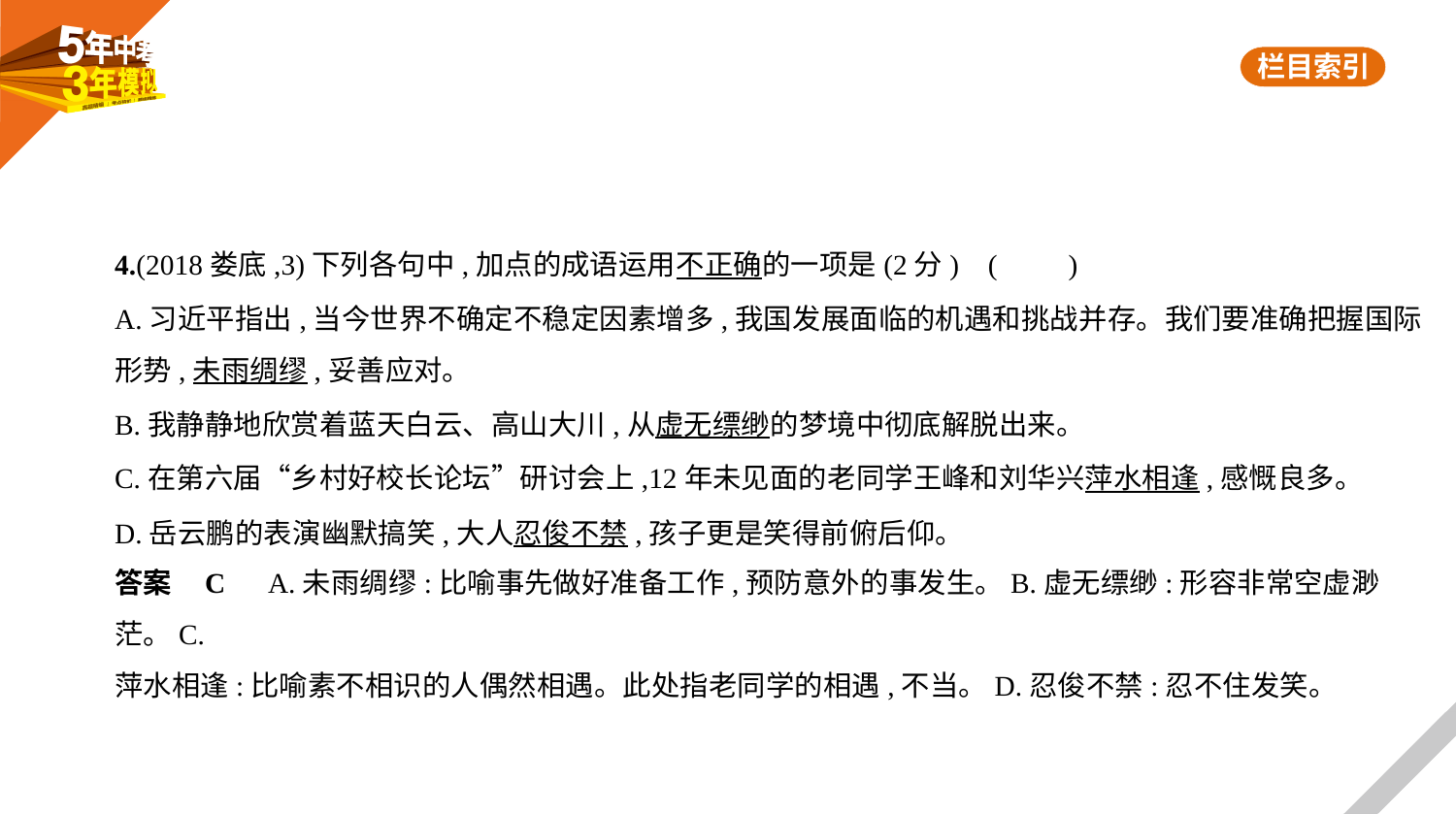

4.(2018娄底,3)下列各句中,加点的成语运用不正确的一项是(2分) (　　)
A.习近平指出,当今世界不确定不稳定因素增多,我国发展面临的机遇和挑战并存。我们要准确把握国际
形势,未雨绸缪,妥善应对。
B.我静静地欣赏着蓝天白云、高山大川,从虚无缥缈的梦境中彻底解脱出来。
C.在第六届“乡村好校长论坛”研讨会上,12年未见面的老同学王峰和刘华兴萍水相逢,感慨良多。
D.岳云鹏的表演幽默搞笑,大人忍俊不禁,孩子更是笑得前俯后仰。
答案    C　A.未雨绸缪:比喻事先做好准备工作,预防意外的事发生。B.虚无缥缈:形容非常空虚渺茫。C.
萍水相逢:比喻素不相识的人偶然相遇。此处指老同学的相遇,不当。D.忍俊不禁:忍不住发笑。